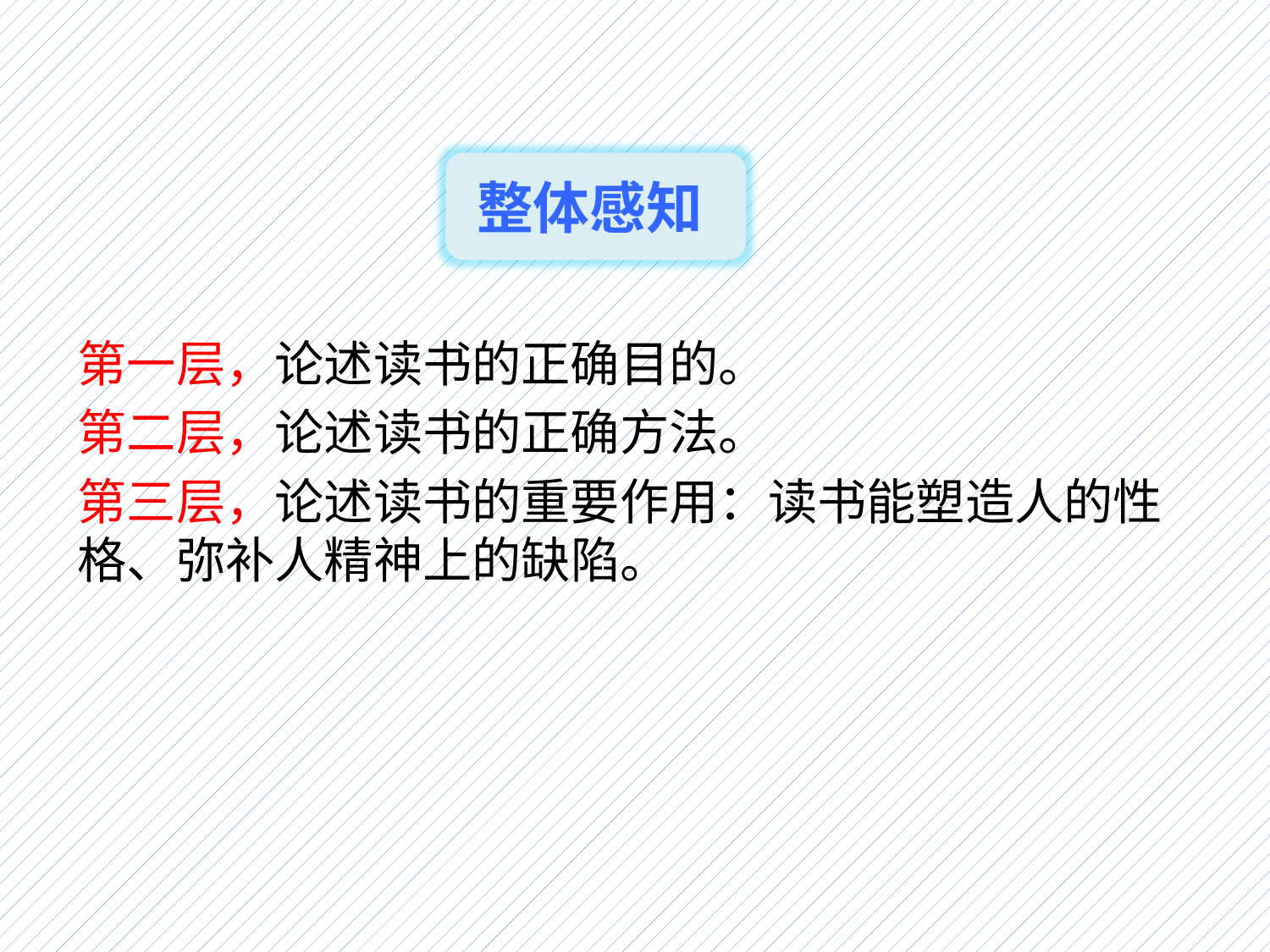

整体感知
第一层，论述读书的正确目的。
第二层，论述读书的正确方法。
第三层，论述读书的重要作用：读书能塑造人的性格、弥补人精神上的缺陷。